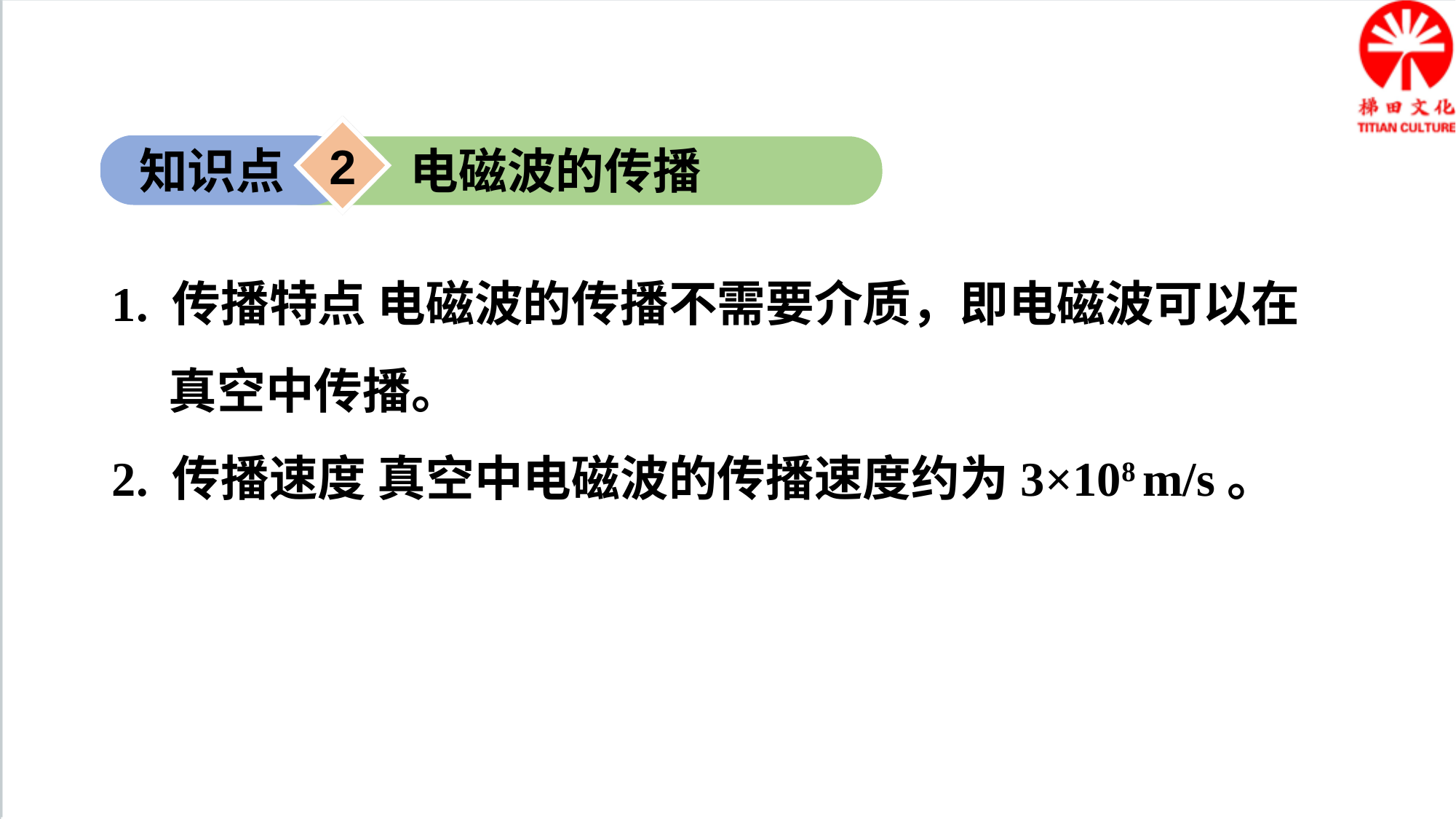

2
知识点
电磁波的传播

1. 传播特点 电磁波的传播不需要介质，即电磁波可以在真空中传播。
2. 传播速度 真空中电磁波的传播速度约为3×108 m/s。